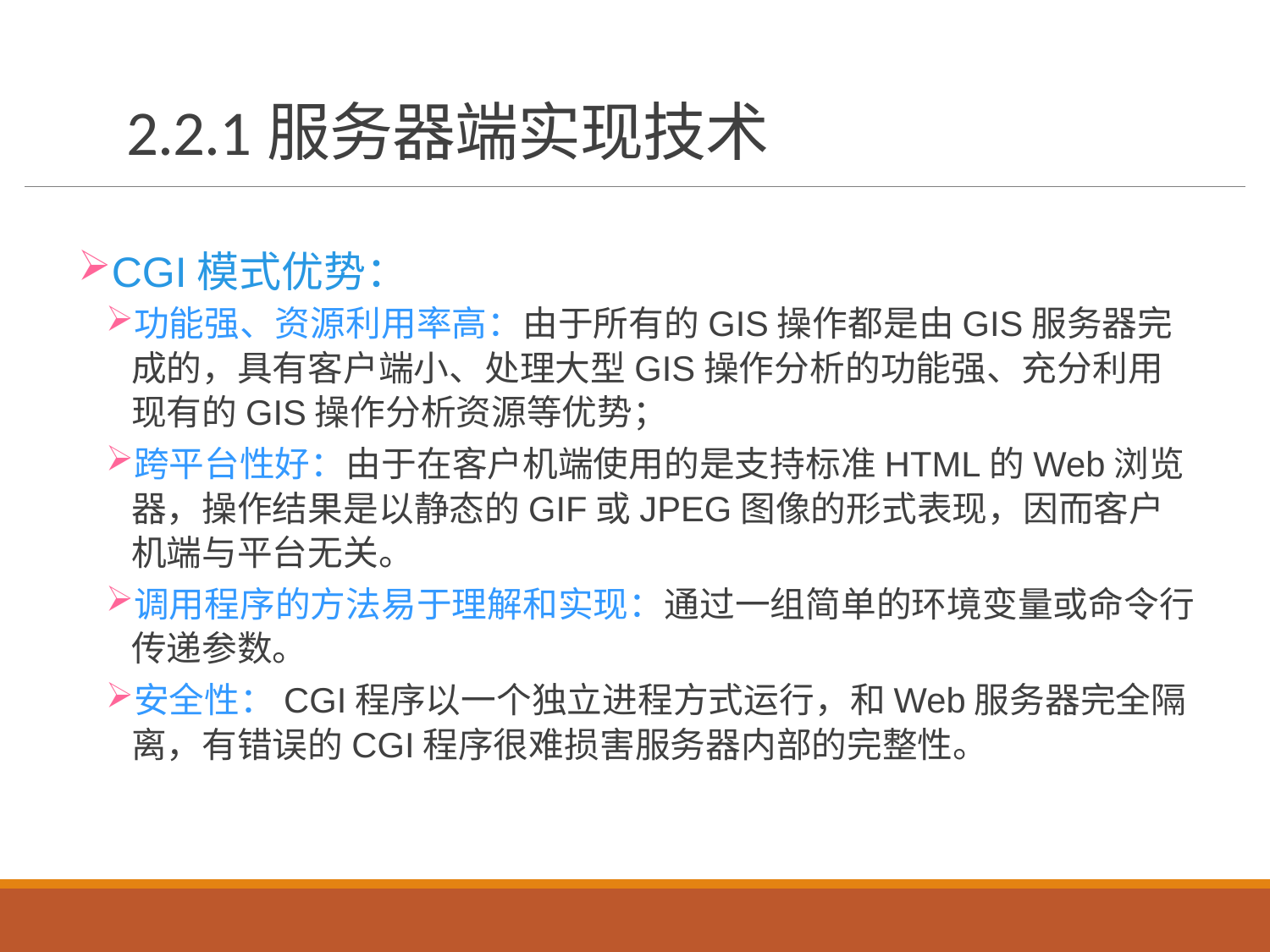

# 2.2.1服务器端实现技术
CGI模式优势：
功能强、资源利用率高：由于所有的GIS操作都是由GIS服务器完成的，具有客户端小、处理大型GIS操作分析的功能强、充分利用现有的GIS操作分析资源等优势；
跨平台性好：由于在客户机端使用的是支持标准HTML的Web浏览器，操作结果是以静态的GIF或JPEG图像的形式表现，因而客户机端与平台无关。
调用程序的方法易于理解和实现：通过一组简单的环境变量或命令行传递参数。
安全性：CGI程序以一个独立进程方式运行，和Web服务器完全隔离，有错误的CGI程序很难损害服务器内部的完整性。